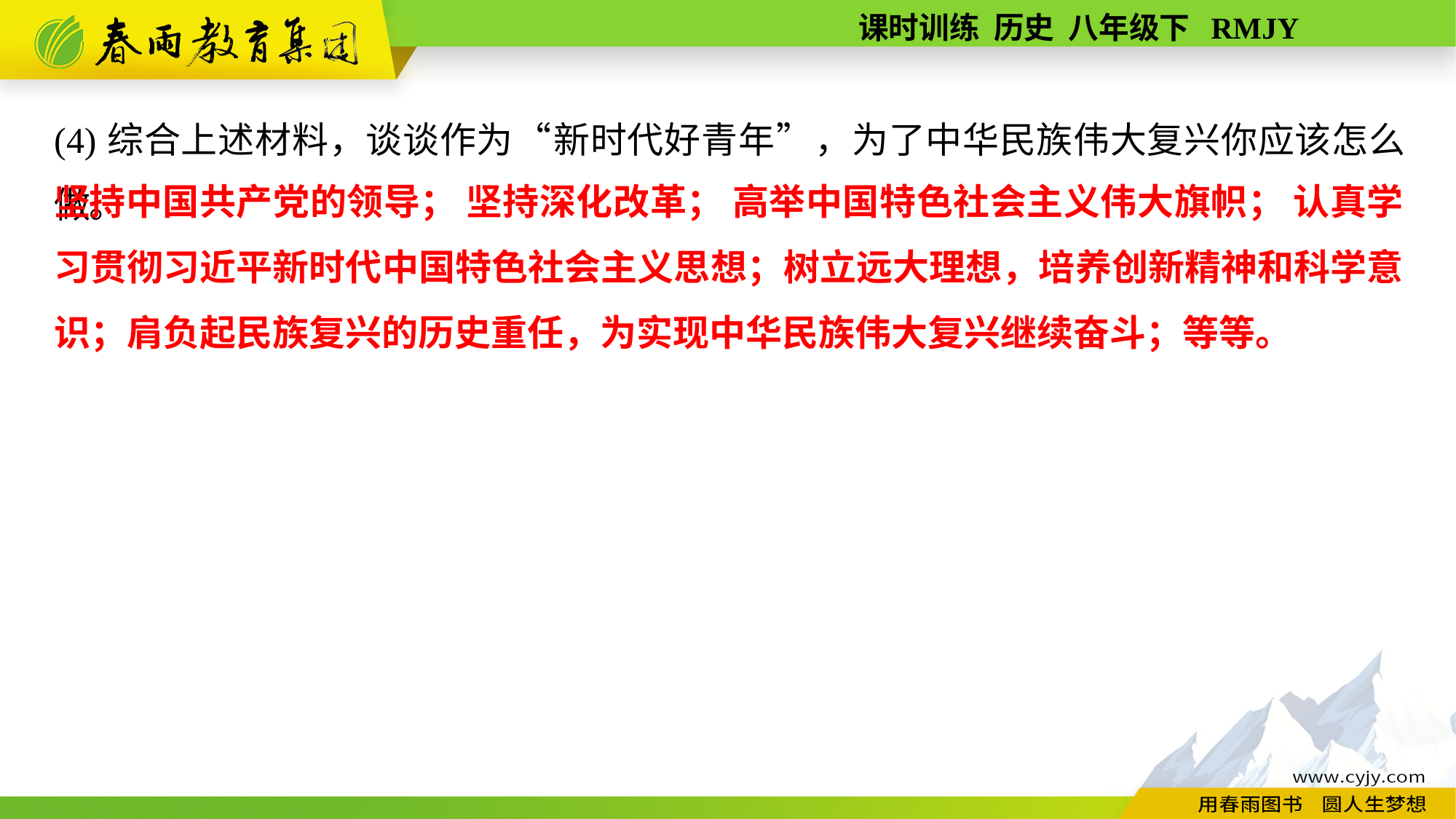

(4)综合上述材料，谈谈作为“新时代好青年”，为了中华民族伟大复兴你应该怎么做。
坚持中国共产党的领导； 坚持深化改革； 高举中国特色社会主义伟大旗帜； 认真学习贯彻习近平新时代中国特色社会主义思想；树立远大理想，培养创新精神和科学意识；肩负起民族复兴的历史重任，为实现中华民族伟大复兴继续奋斗；等等。